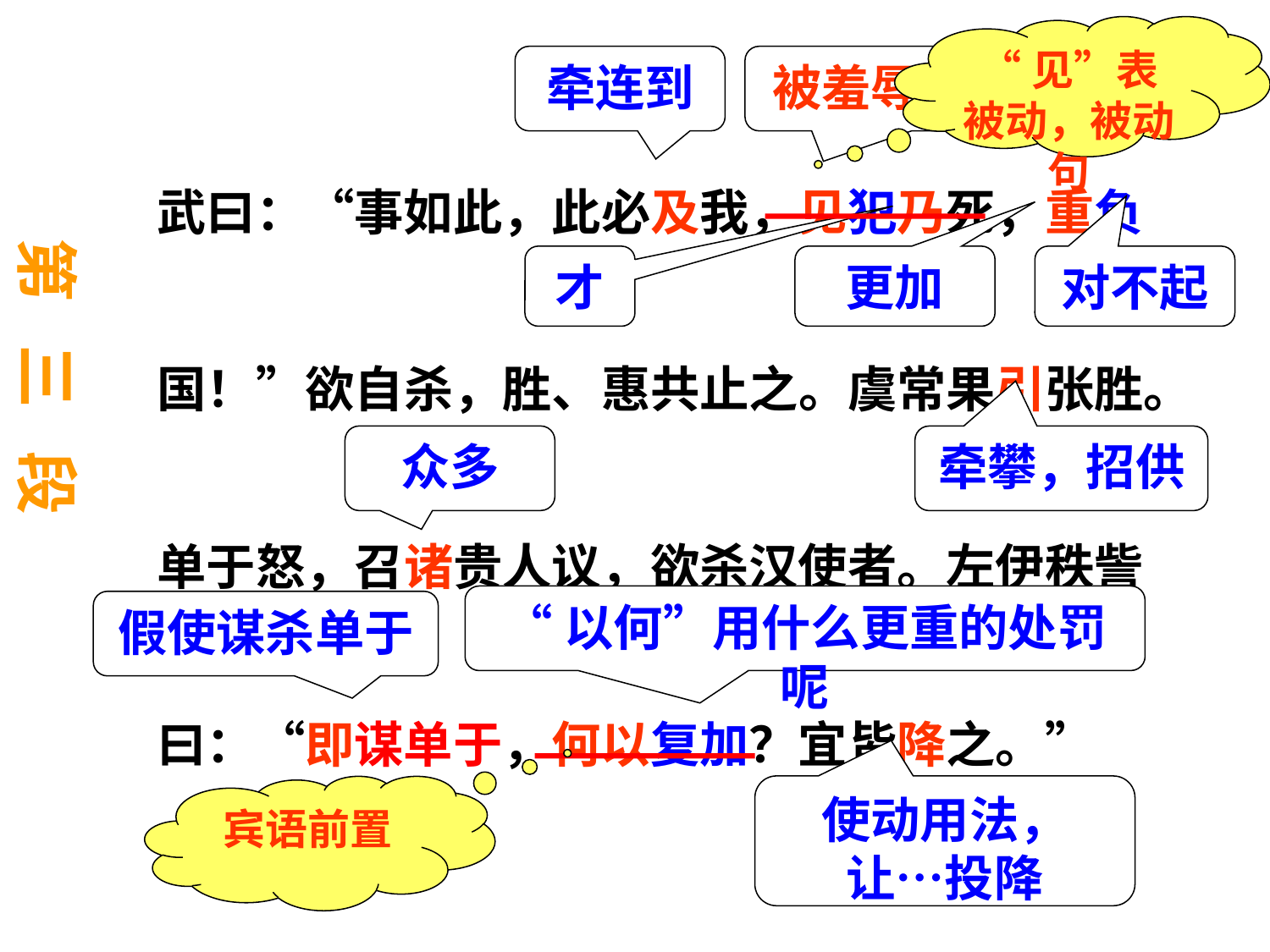

“见”表被动，被动句
牵连到
被羞辱、被侮辱
武曰：“事如此，此必及我，见犯乃死，重负国！”欲自杀，胜、惠共止之。虞常果引张胜。单于怒，召诸贵人议，欲杀汉使者。左伊秩訾曰：“即谋单于，何以复加？宜皆降之。”

第   三   段
才
更加
对不起
众多
牵攀，招供
“以何”用什么更重的处罚呢
假使谋杀单于

宾语前置
使动用法，
让…投降